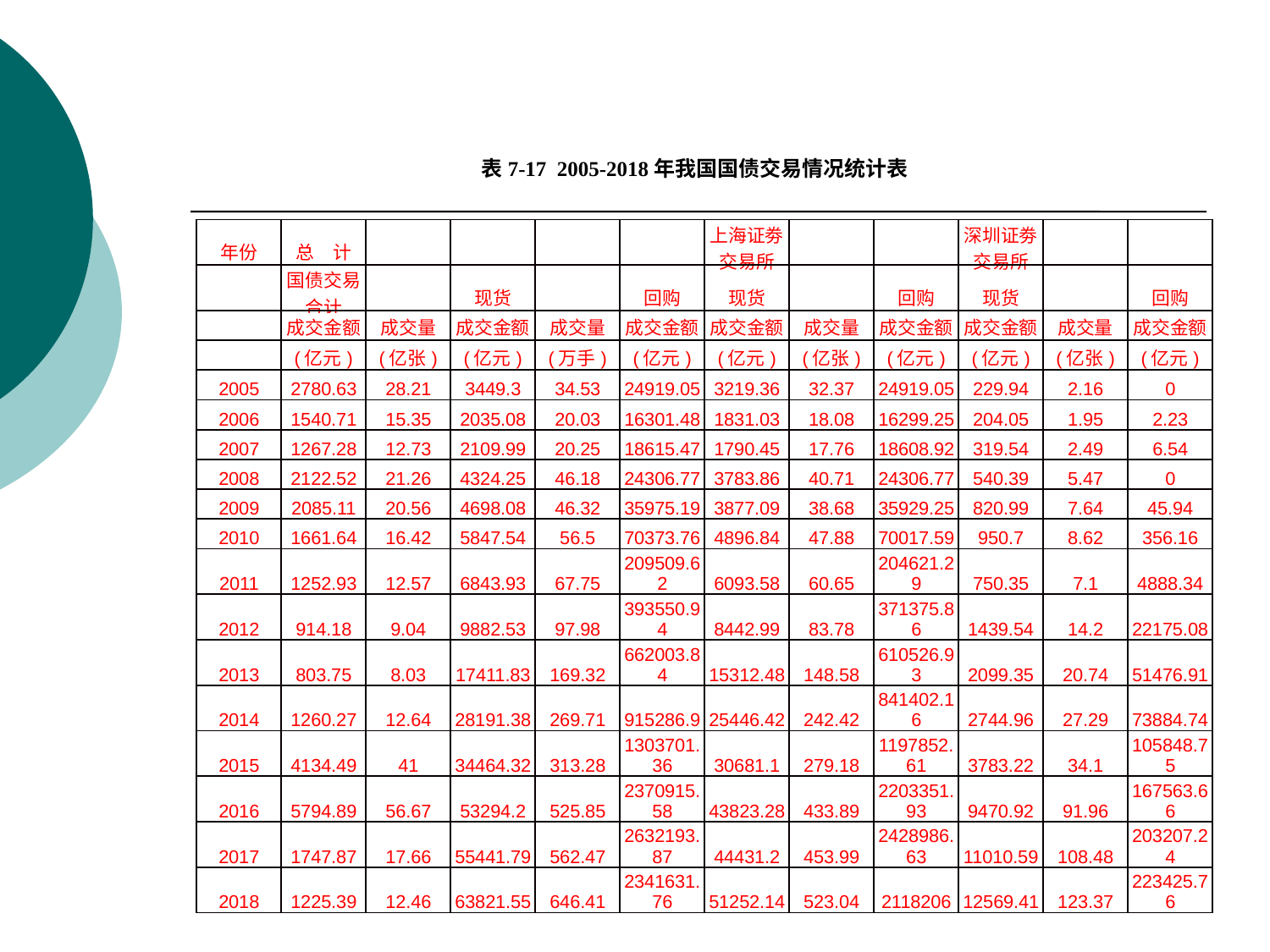

表7-17  2005-2018年我国国债交易情况统计表
| 年份 | 总　计 |  |  |  |  | 上海证劵交易所 |  |  | 深圳证劵交易所 |  |  |
| --- | --- | --- | --- | --- | --- | --- | --- | --- | --- | --- | --- |
|  | 国债交易合计 |  | 现货 |  | 回购 | 现货 |  | 回购 | 现货 |  | 回购 |
|  | 成交金额 | 成交量 | 成交金额 | 成交量 | 成交金额 | 成交金额 | 成交量 | 成交金额 | 成交金额 | 成交量 | 成交金额 |
|  | (亿元) | (亿张) | (亿元) | (万手) | (亿元) | (亿元) | (亿张) | (亿元) | (亿元) | (亿张) | (亿元) |
| 2005 | 2780.63 | 28.21 | 3449.3 | 34.53 | 24919.05 | 3219.36 | 32.37 | 24919.05 | 229.94 | 2.16 | 0 |
| 2006 | 1540.71 | 15.35 | 2035.08 | 20.03 | 16301.48 | 1831.03 | 18.08 | 16299.25 | 204.05 | 1.95 | 2.23 |
| 2007 | 1267.28 | 12.73 | 2109.99 | 20.25 | 18615.47 | 1790.45 | 17.76 | 18608.92 | 319.54 | 2.49 | 6.54 |
| 2008 | 2122.52 | 21.26 | 4324.25 | 46.18 | 24306.77 | 3783.86 | 40.71 | 24306.77 | 540.39 | 5.47 | 0 |
| 2009 | 2085.11 | 20.56 | 4698.08 | 46.32 | 35975.19 | 3877.09 | 38.68 | 35929.25 | 820.99 | 7.64 | 45.94 |
| 2010 | 1661.64 | 16.42 | 5847.54 | 56.5 | 70373.76 | 4896.84 | 47.88 | 70017.59 | 950.7 | 8.62 | 356.16 |
| 2011 | 1252.93 | 12.57 | 6843.93 | 67.75 | 209509.62 | 6093.58 | 60.65 | 204621.29 | 750.35 | 7.1 | 4888.34 |
| 2012 | 914.18 | 9.04 | 9882.53 | 97.98 | 393550.94 | 8442.99 | 83.78 | 371375.86 | 1439.54 | 14.2 | 22175.08 |
| 2013 | 803.75 | 8.03 | 17411.83 | 169.32 | 662003.84 | 15312.48 | 148.58 | 610526.93 | 2099.35 | 20.74 | 51476.91 |
| 2014 | 1260.27 | 12.64 | 28191.38 | 269.71 | 915286.9 | 25446.42 | 242.42 | 841402.16 | 2744.96 | 27.29 | 73884.74 |
| 2015 | 4134.49 | 41 | 34464.32 | 313.28 | 1303701.36 | 30681.1 | 279.18 | 1197852.61 | 3783.22 | 34.1 | 105848.75 |
| 2016 | 5794.89 | 56.67 | 53294.2 | 525.85 | 2370915.58 | 43823.28 | 433.89 | 2203351.93 | 9470.92 | 91.96 | 167563.66 |
| 2017 | 1747.87 | 17.66 | 55441.79 | 562.47 | 2632193.87 | 44431.2 | 453.99 | 2428986.63 | 11010.59 | 108.48 | 203207.24 |
| 2018 | 1225.39 | 12.46 | 63821.55 | 646.41 | 2341631.76 | 51252.14 | 523.04 | 2118206 | 12569.41 | 123.37 | 223425.76 |